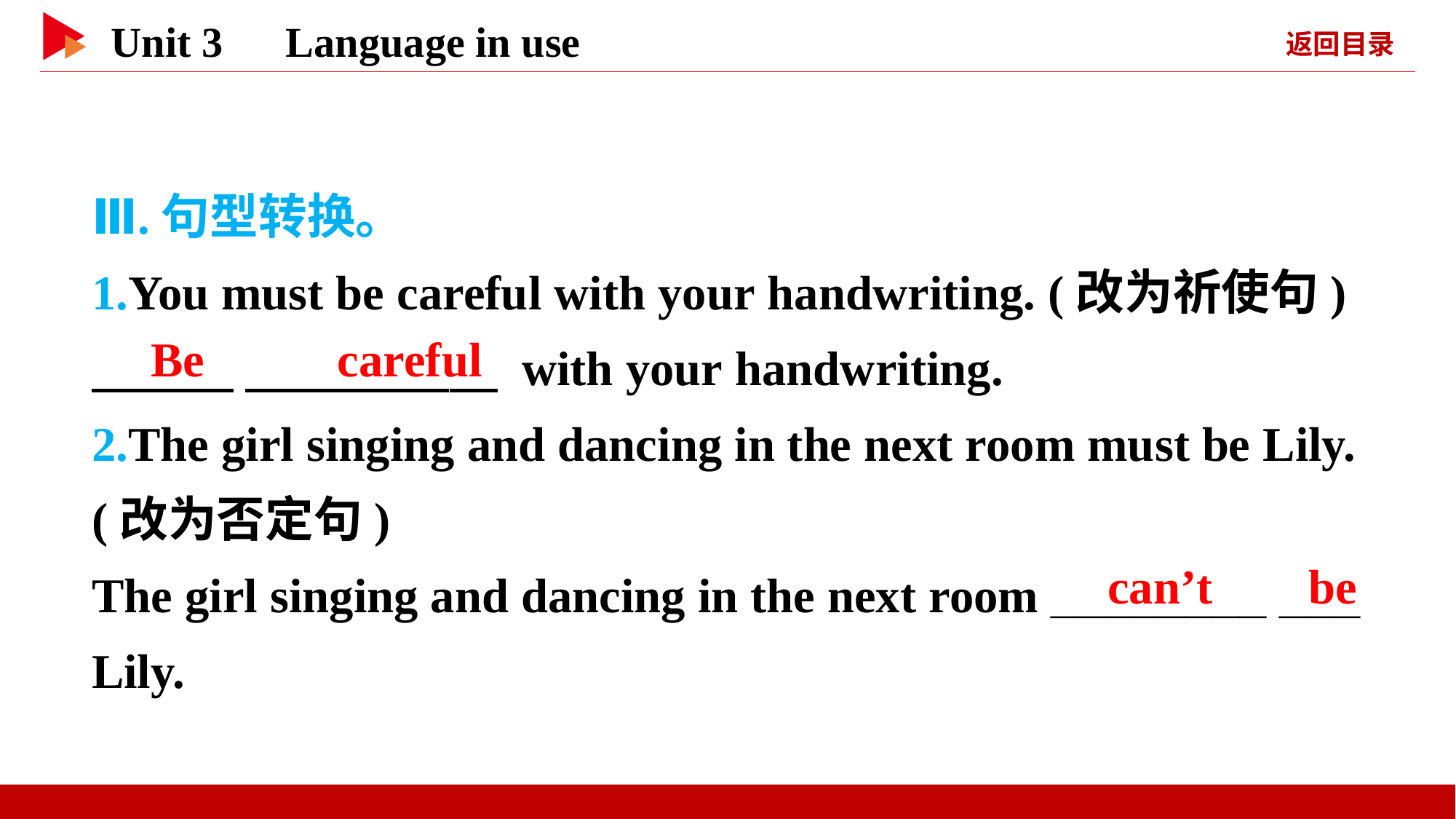

Ⅲ.句型转换。
1.You must be careful with your handwriting. (改为祈使句)
　    　 　              　 with your handwriting.
2.The girl singing and dancing in the next room must be Lily. (改为否定句)
The girl singing and dancing in the next room ________ ___ Lily.
　Be　 　careful
　can’t  　be